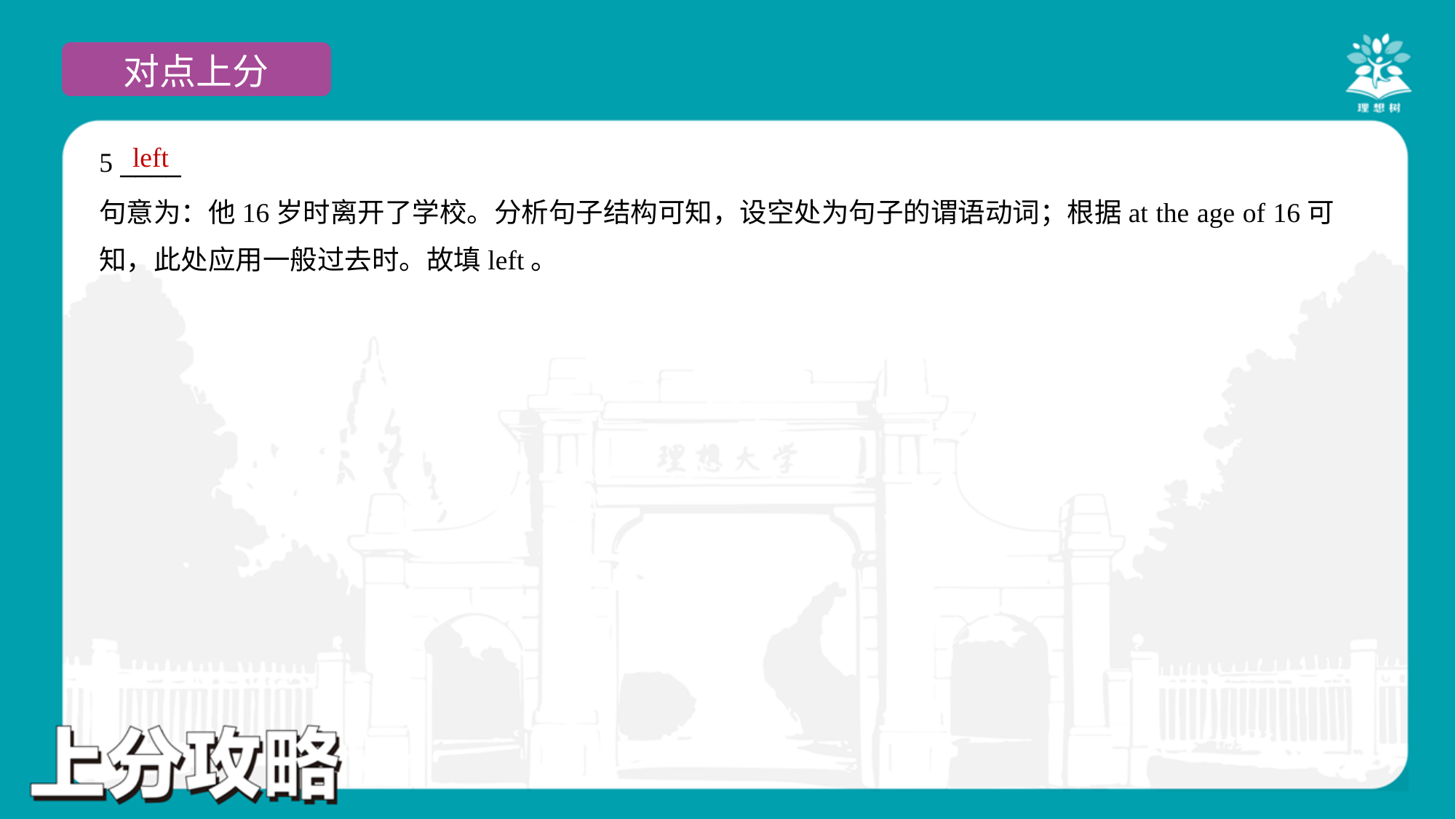

left
5 ____
句意为：他16岁时离开了学校。分析句子结构可知，设空处为句子的谓语动词；根据at the age of 16可
知，此处应用一般过去时。故填left。